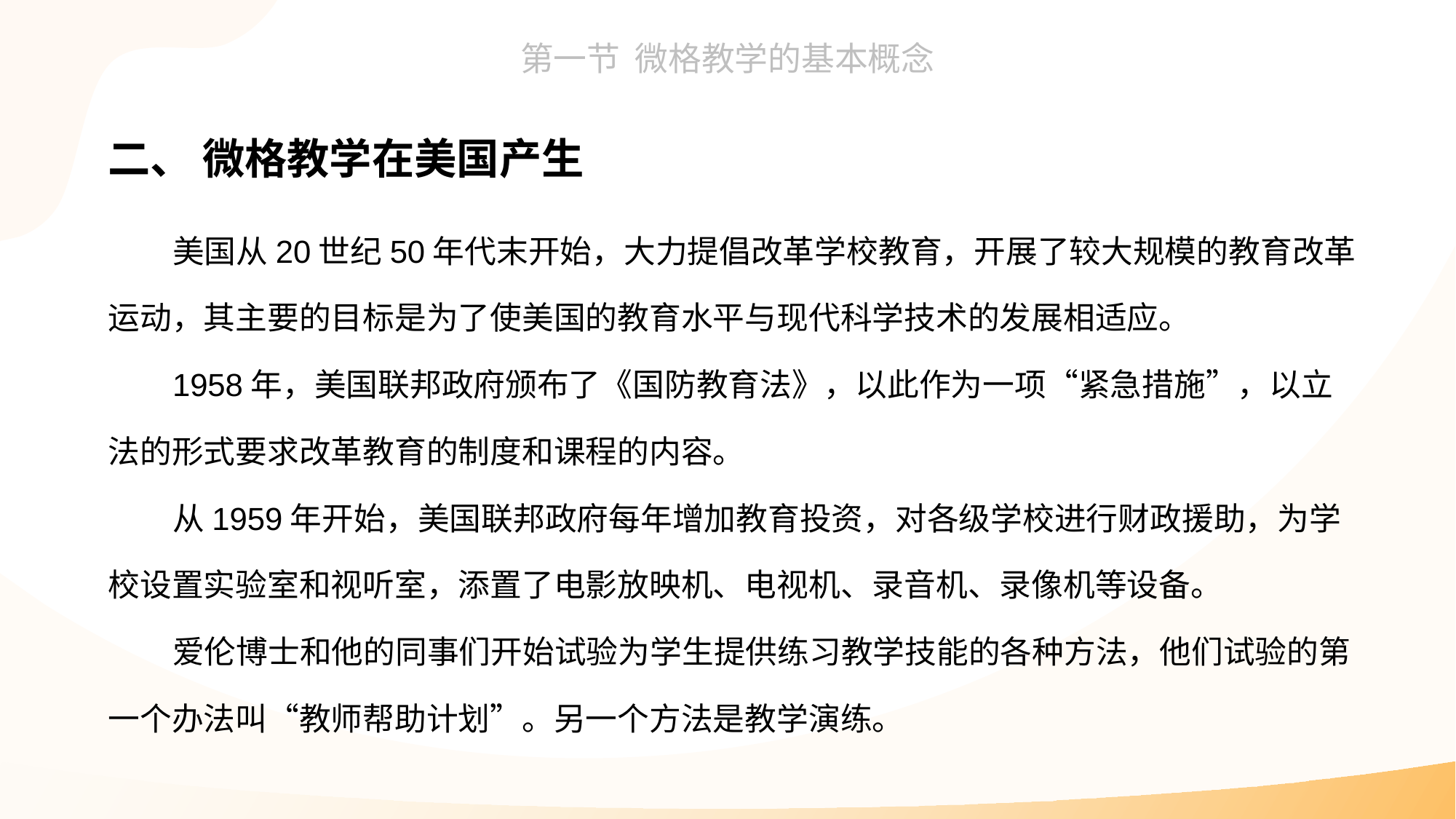

二、 微格教学在美国产生
美国从20世纪50年代末开始，大力提倡改革学校教育，开展了较大规模的教育改革运动，其主要的目标是为了使美国的教育水平与现代科学技术的发展相适应。
1958年，美国联邦政府颁布了《国防教育法》，以此作为一项“紧急措施”，以立法的形式要求改革教育的制度和课程的内容。
从1959年开始，美国联邦政府每年增加教育投资，对各级学校进行财政援助，为学校设置实验室和视听室，添置了电影放映机、电视机、录音机、录像机等设备。
爱伦博士和他的同事们开始试验为学生提供练习教学技能的各种方法，他们试验的第一个办法叫“教师帮助计划”。另一个方法是教学演练。